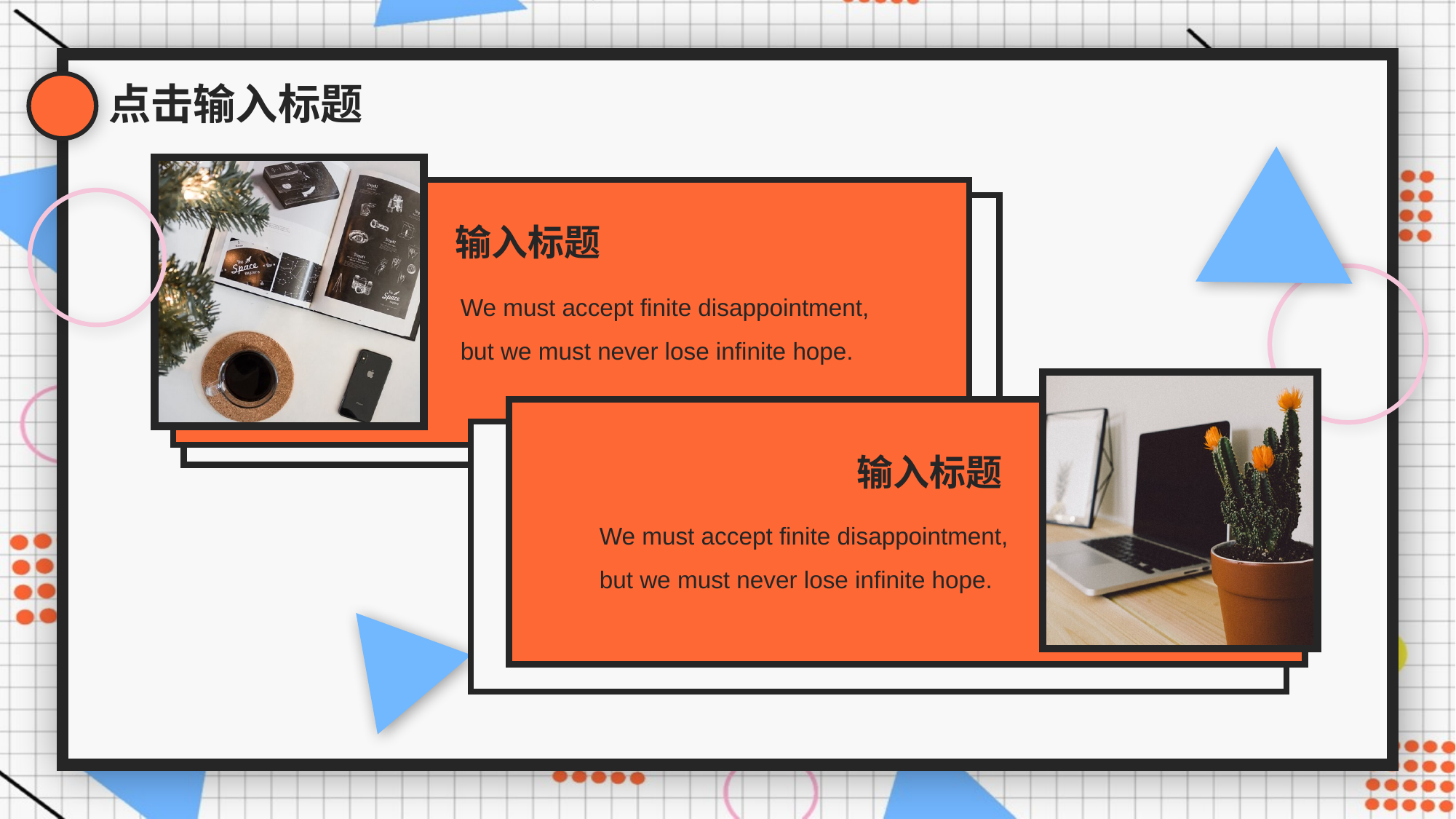

点击输入标题

输入标题

We must accept finite disappointment, but we must never lose infinite hope.

输入标题
We must accept finite disappointment, but we must never lose infinite hope.